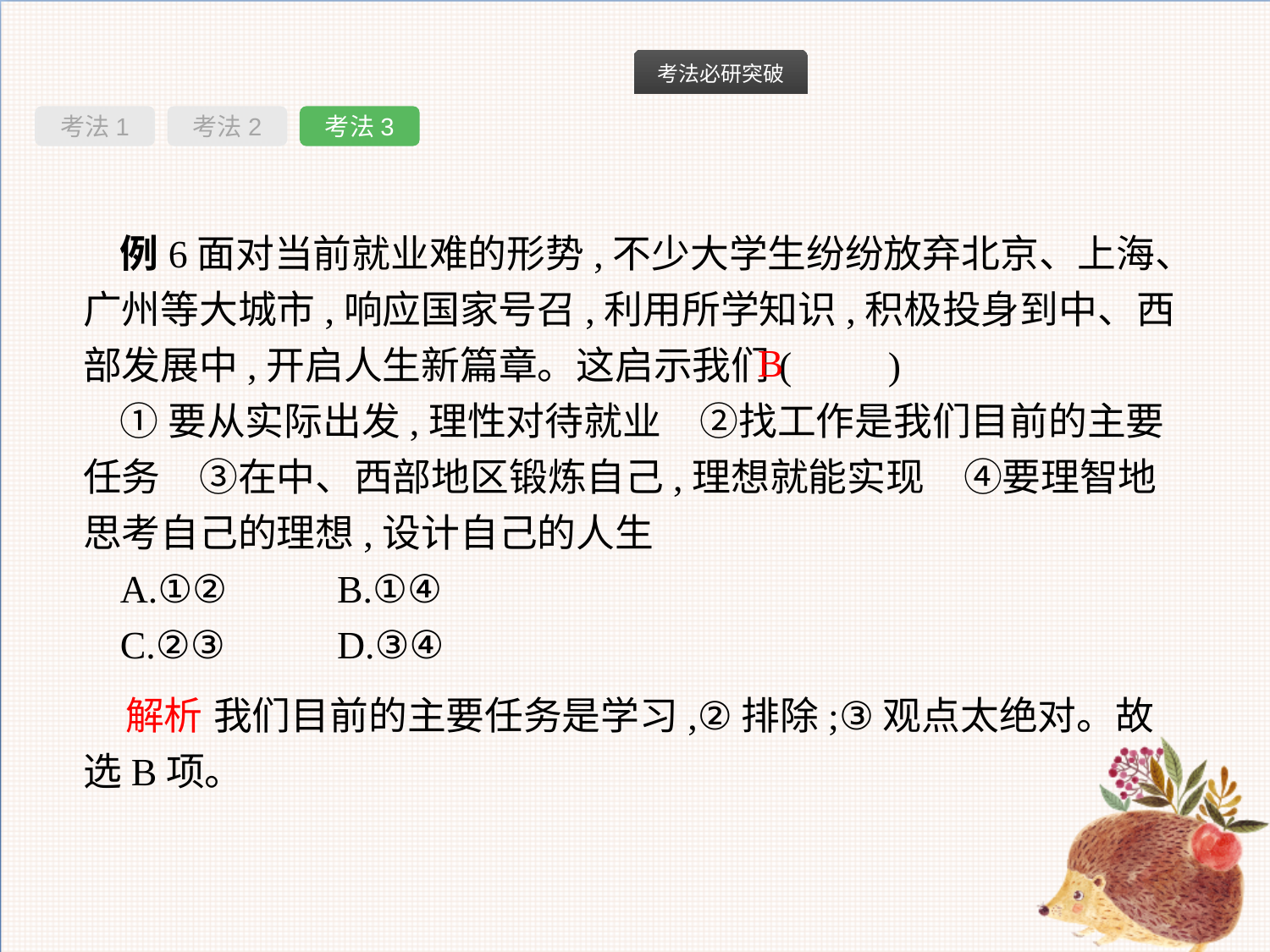

考法1
考法2
考法3
例6面对当前就业难的形势,不少大学生纷纷放弃北京、上海、广州等大城市,响应国家号召,利用所学知识,积极投身到中、西部发展中,开启人生新篇章。这启示我们(　　)
①要从实际出发,理性对待就业　②找工作是我们目前的主要任务　③在中、西部地区锻炼自己,理想就能实现　④要理智地思考自己的理想,设计自己的人生
A.①②	B.①④
C.②③	D.③④
B
解析 我们目前的主要任务是学习,②排除;③观点太绝对。故选B项。